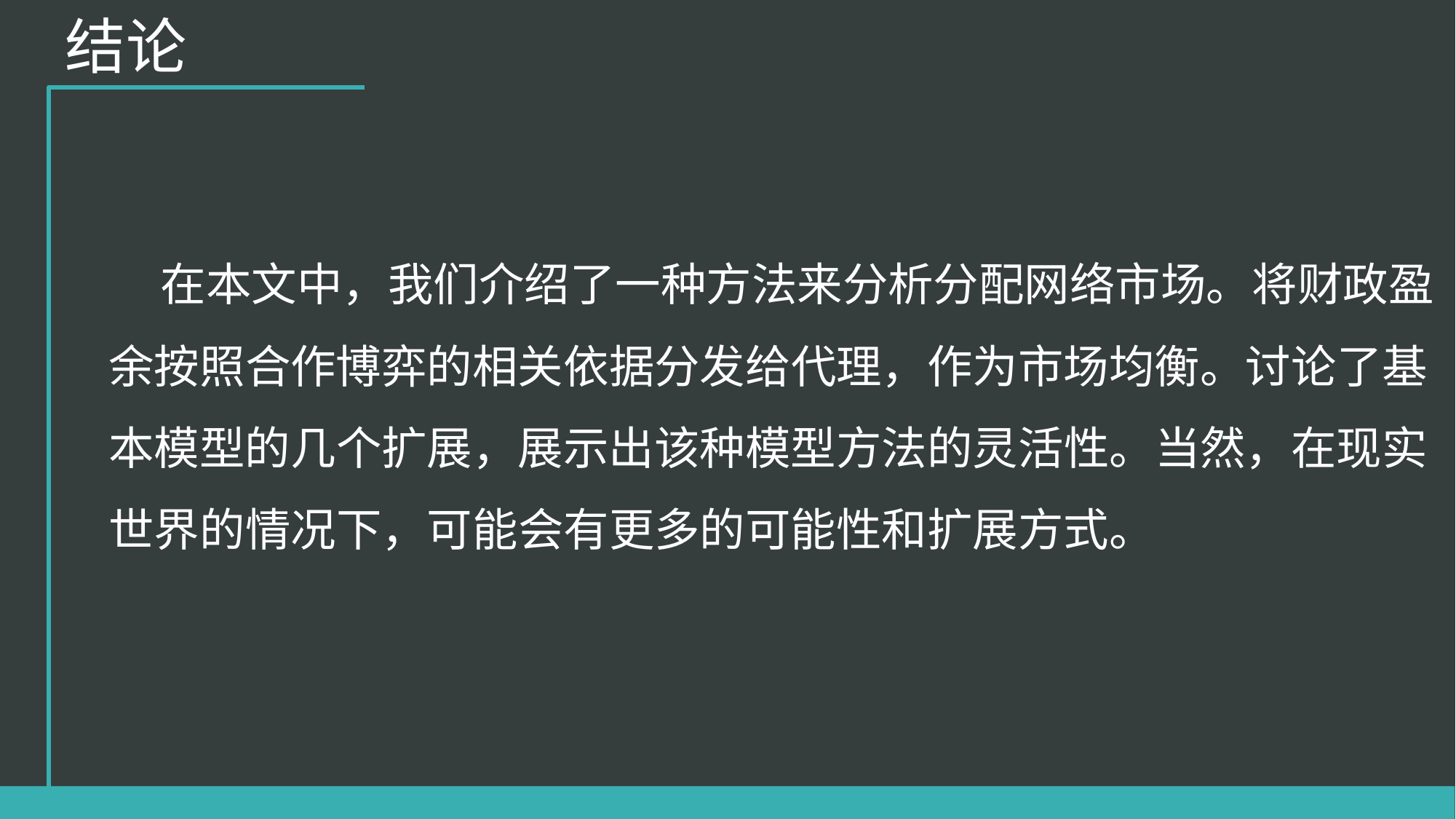

结论

    在本文中，我们介绍了一种方法来分析分配网络市场。将财政盈余按照合作博弈的相关依据分发给代理，作为市场均衡。讨论了基本模型的几个扩展，展示出该种模型方法的灵活性。当然，在现实世界的情况下，可能会有更多的可能性和扩展方式。